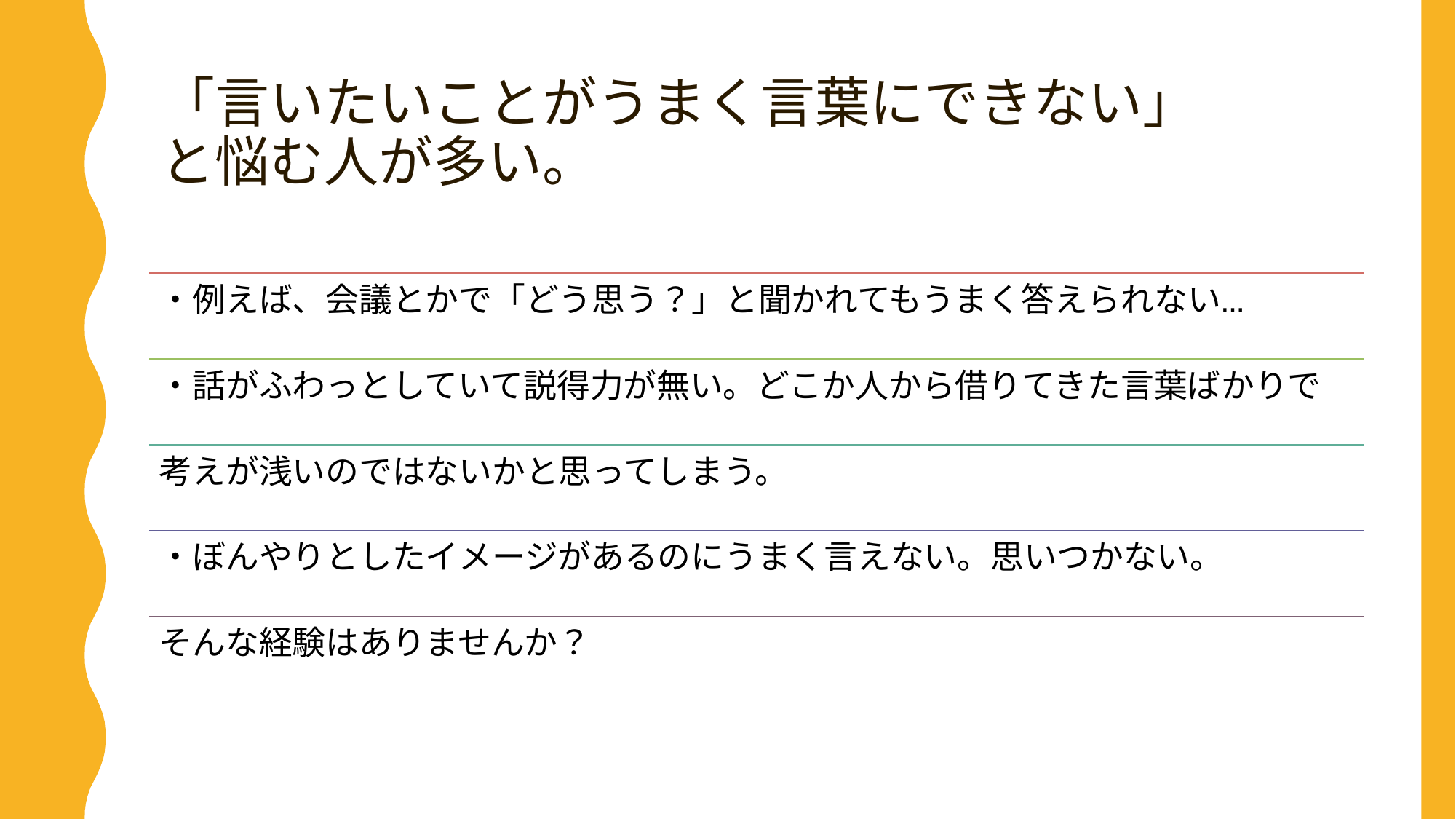

# 「言いたいことがうまく言葉にできない」 と悩む人が多い。

・例えば、会議とかで「どう思う？」と聞かれてもうまく答えられない…

・話がふわっとしていて説得力が無い。どこか人から借りてきた言葉ばかりで

考えが浅いのではないかと思ってしまう。

・ぼんやりとしたイメージがあるのにうまく言えない。思いつかない。

そんな経験はありませんか？